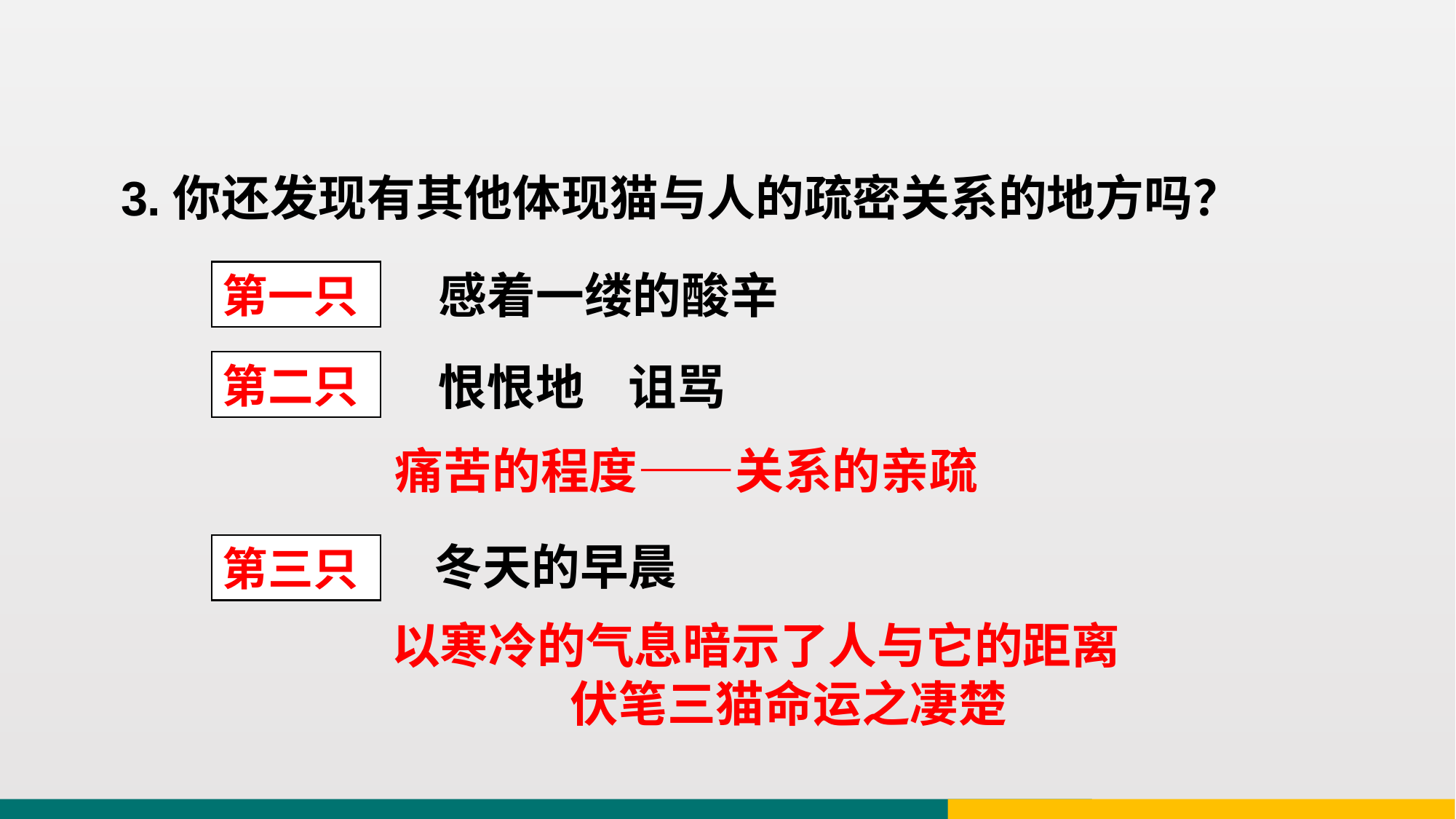

3.你还发现有其他体现猫与人的疏密关系的地方吗？
感着一缕的酸辛
第一只
恨恨地    诅骂
第二只
痛苦的程度——关系的亲疏
冬天的早晨
第三只
以寒冷的气息暗示了人与它的距离
伏笔三猫命运之凄楚